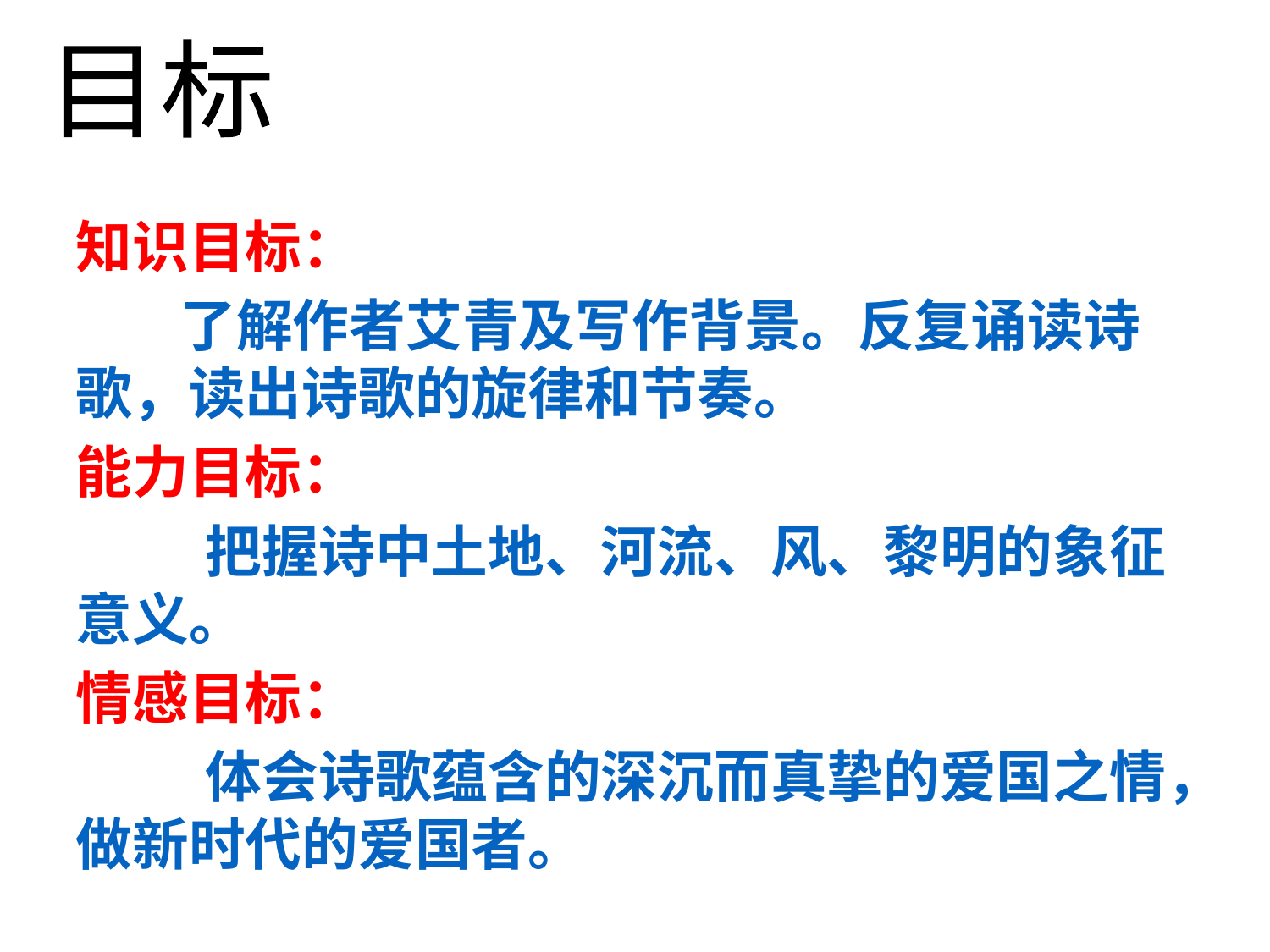

目标
知识目标：
       了解作者艾青及写作背景。反复诵读诗歌，读出诗歌的旋律和节奏。
能力目标：
         把握诗中土地、河流、风、黎明的象征意义。
情感目标：
         体会诗歌蕴含的深沉而真挚的爱国之情，做新时代的爱国者。